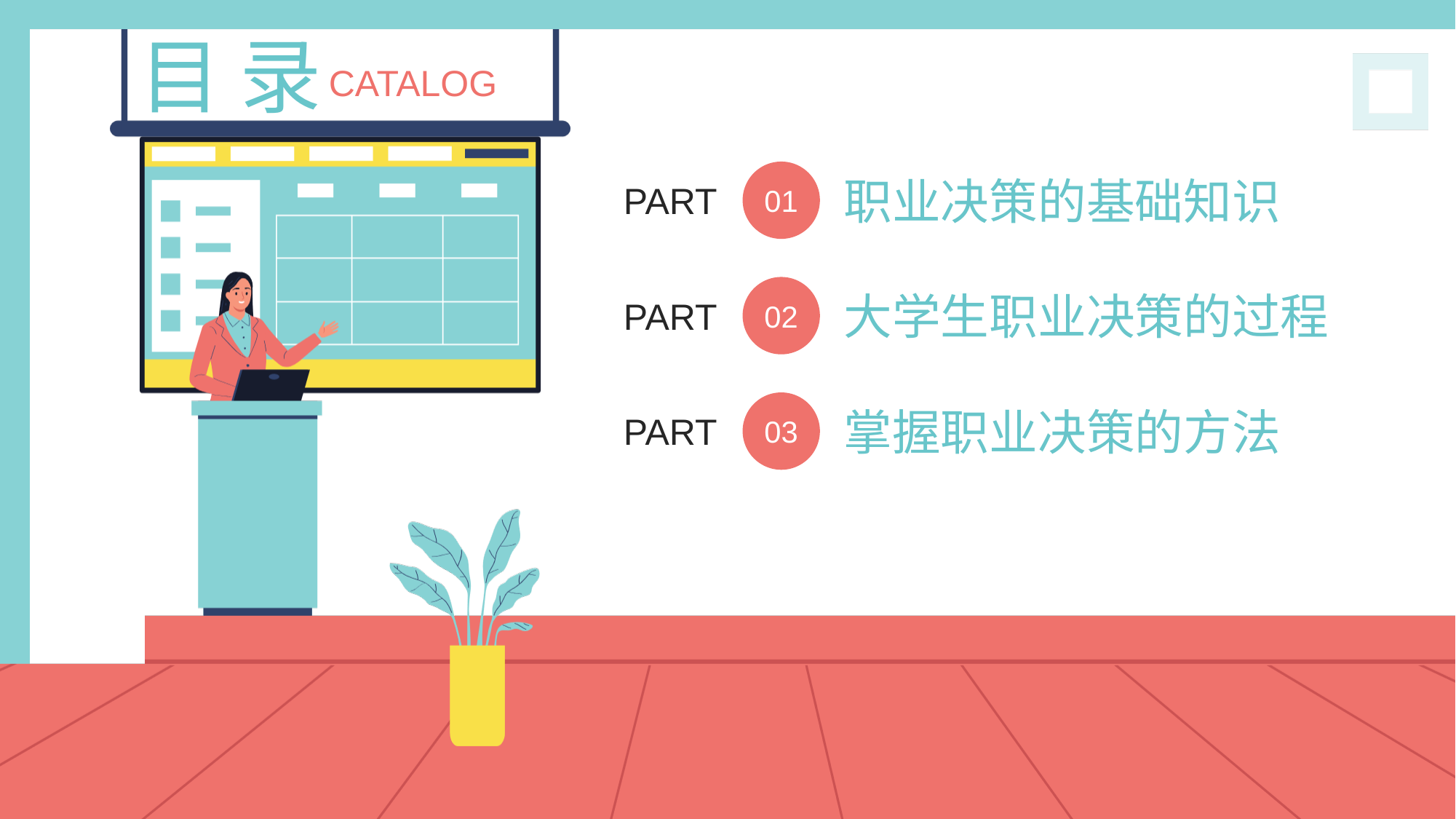

目 录
CATALOG
01
职业决策的基础知识
PART
02
大学生职业决策的过程
PART
03
掌握职业决策的方法
PART